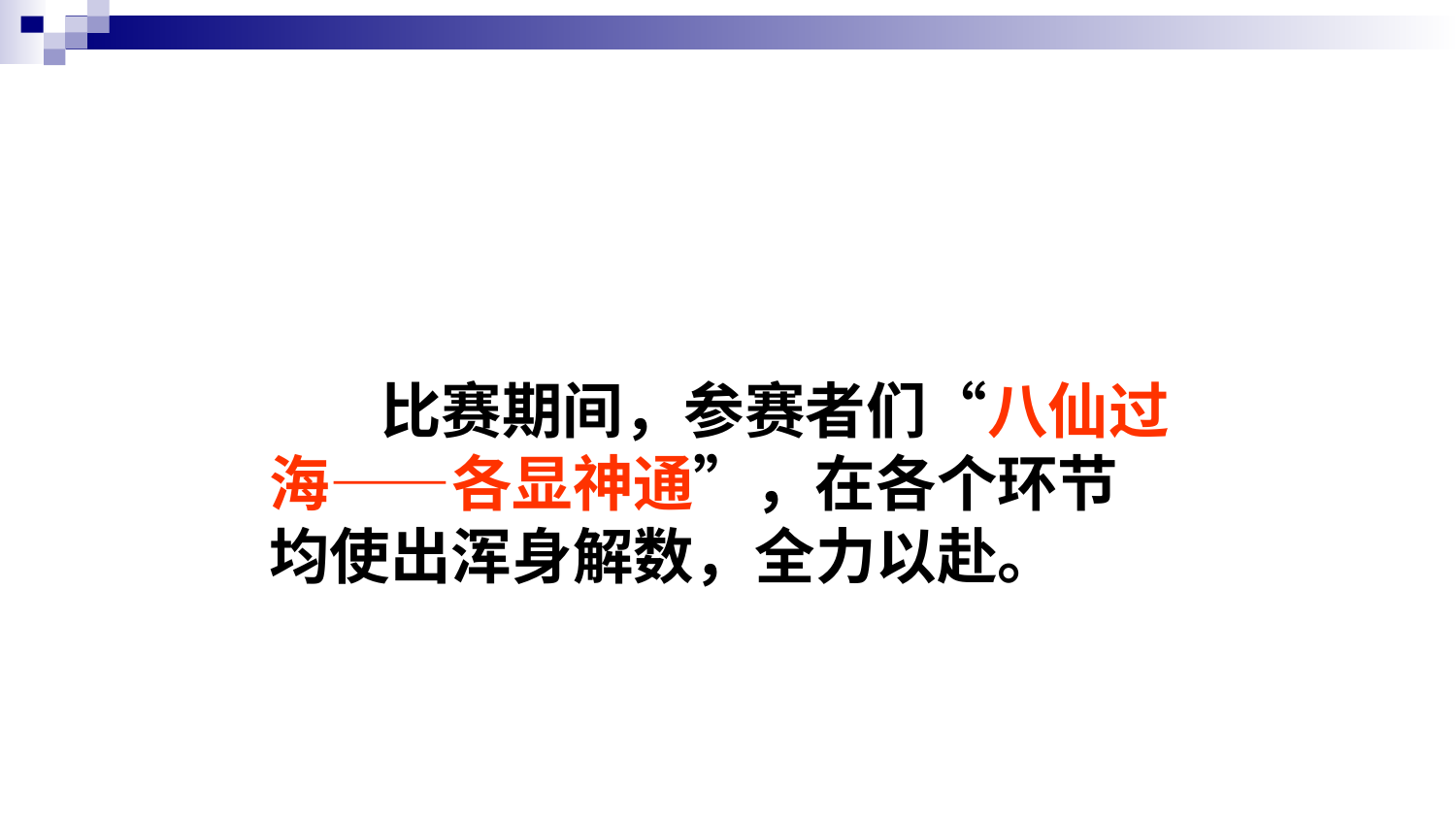

比赛期间，参赛者们“八仙过海——各显神通”，在各个环节均使出浑身解数，全力以赴。